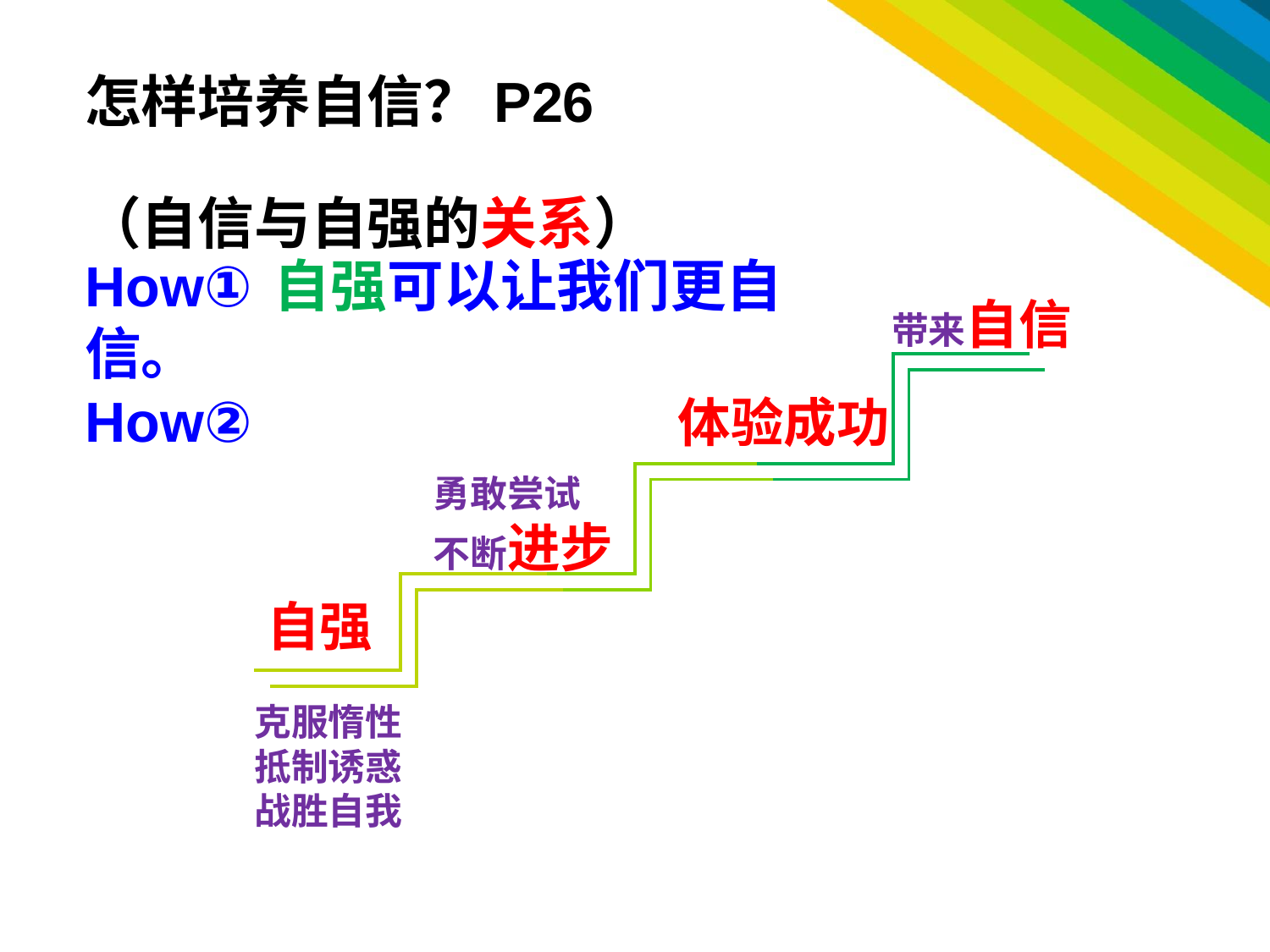

怎样培养自信？P26
（自信与自强的关系）
How①自强可以让我们更自信。
How②
带来自信
体验成功
勇敢尝试
不断进步
自强
克服惰性
抵制诱惑
战胜自我